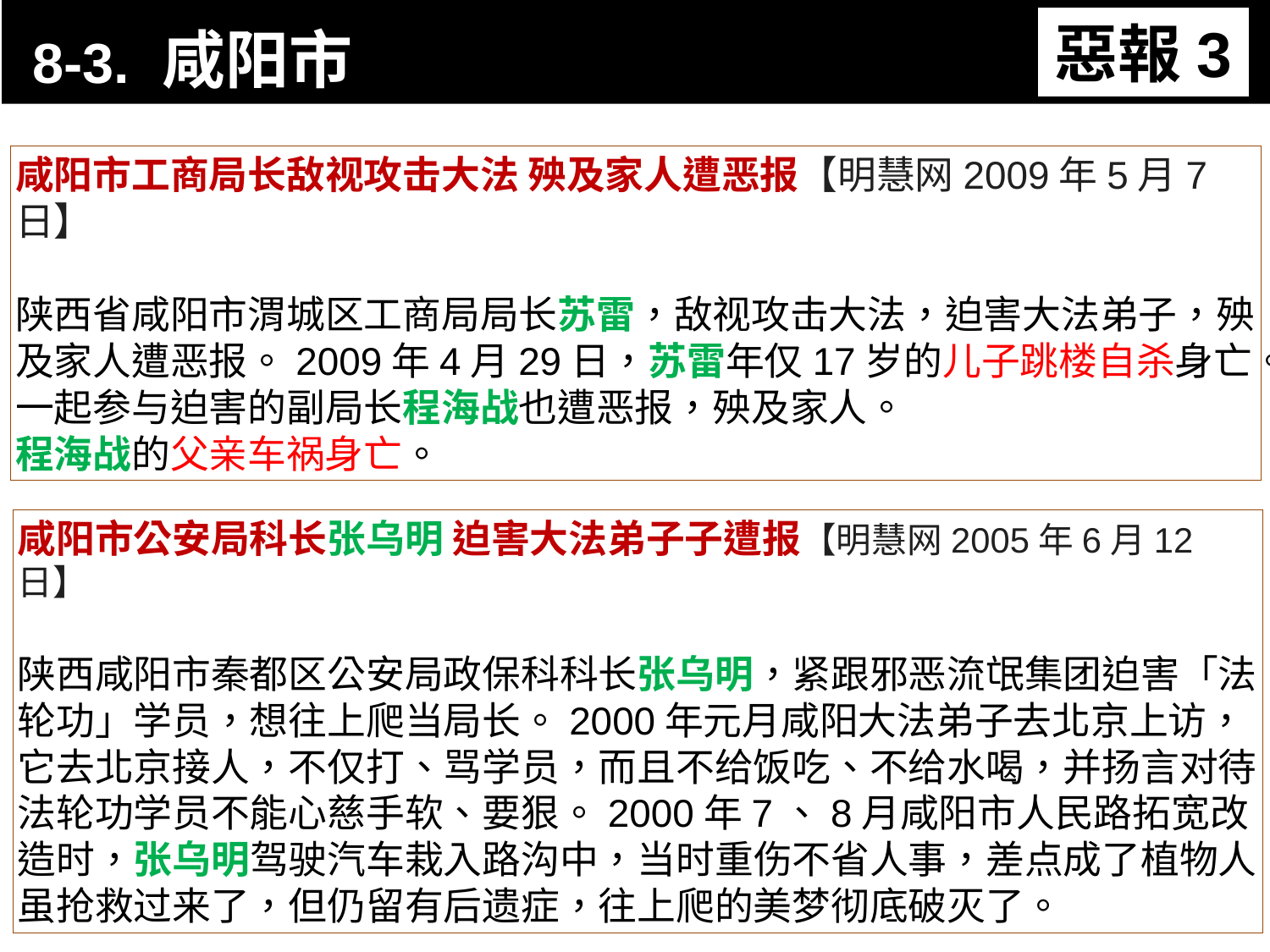

8-3. 咸阳市

惡報3
11-3. XX市官員惡報實例
咸阳市工商局长敌视攻击大法 殃及家人遭恶报【明慧网2009年5月7日】

陕西省咸阳市渭城区工商局局长苏雷，敌视攻击大法，迫害大法弟子，殃及家人遭恶报。2009年4月29日，苏雷年仅17岁的儿子跳楼自杀身亡。
一起参与迫害的副局长程海战也遭恶报，殃及家人。
程海战的父亲车祸身亡。
咸阳市公安局科长张乌明 迫害大法弟子子遭报【明慧网2005年6月12日】

陕西咸阳市秦都区公安局政保科科长张乌明，紧跟邪恶流氓集团迫害「法轮功」学员，想往上爬当局长。2000年元月咸阳大法弟子去北京上访，它去北京接人，不仅打、骂学员，而且不给饭吃、不给水喝，并扬言对待法轮功学员不能心慈手软、要狠。2000年7、8月咸阳市人民路拓宽改造时，张乌明驾驶汽车栽入路沟中，当时重伤不省人事，差点成了植物人，虽抢救过来了，但仍留有后遗症，往上爬的美梦彻底破灭了。